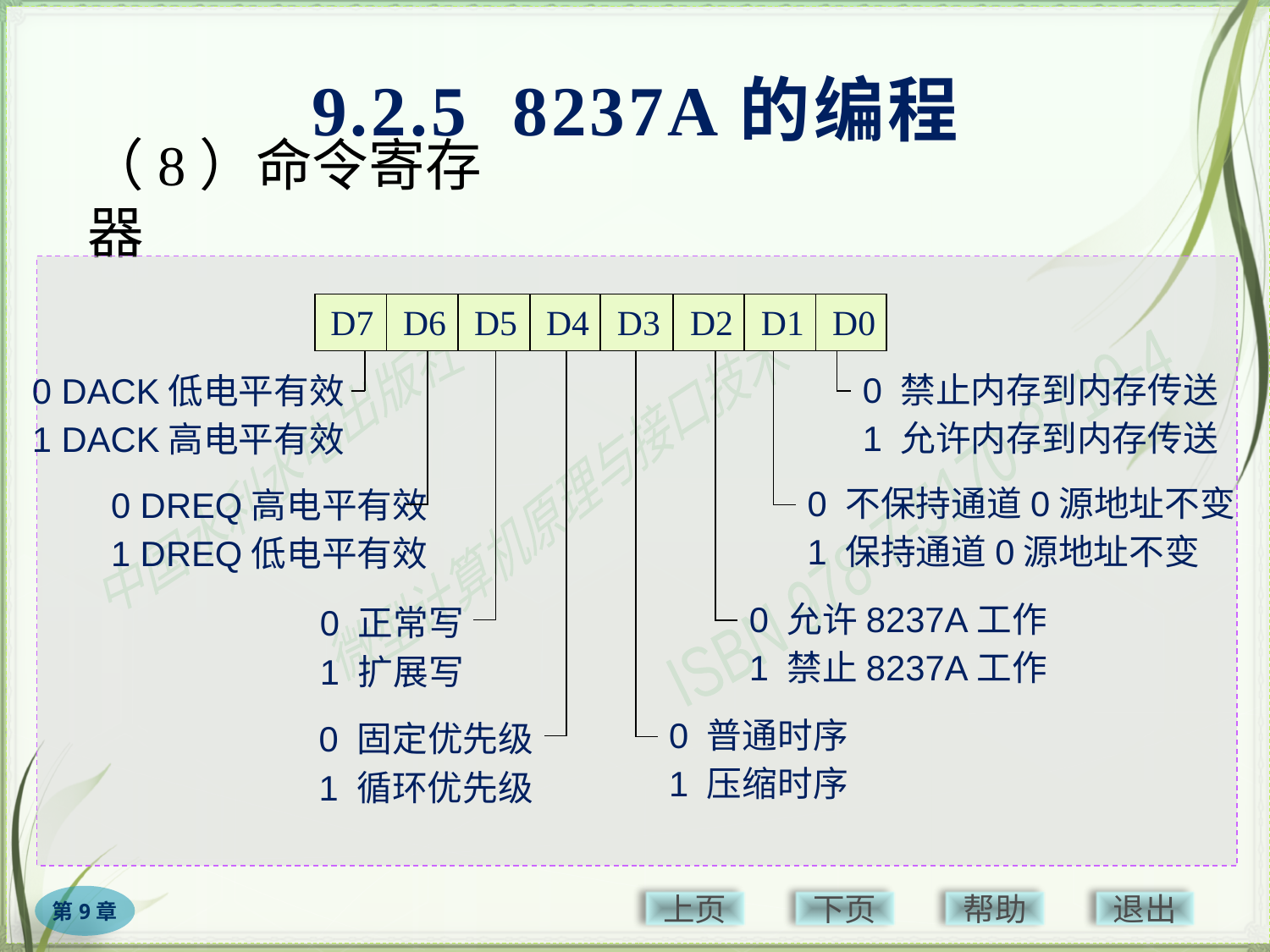

9.2.5  8237A的编程
# （8）命令寄存器

D7
D6
D5
D4
D3
D2
D1
D0
0 禁止内存到内存传送
0 DACK低电平有效
1 允许内存到内存传送
1 DACK高电平有效
0 不保持通道0源地址不变
0 DREQ高电平有效
1 保持通道0源地址不变
1 DREQ低电平有效
0 允许8237A工作
0 正常写
1 禁止8237A工作
1 扩展写
0 普通时序
0 固定优先级
1 压缩时序
1 循环优先级